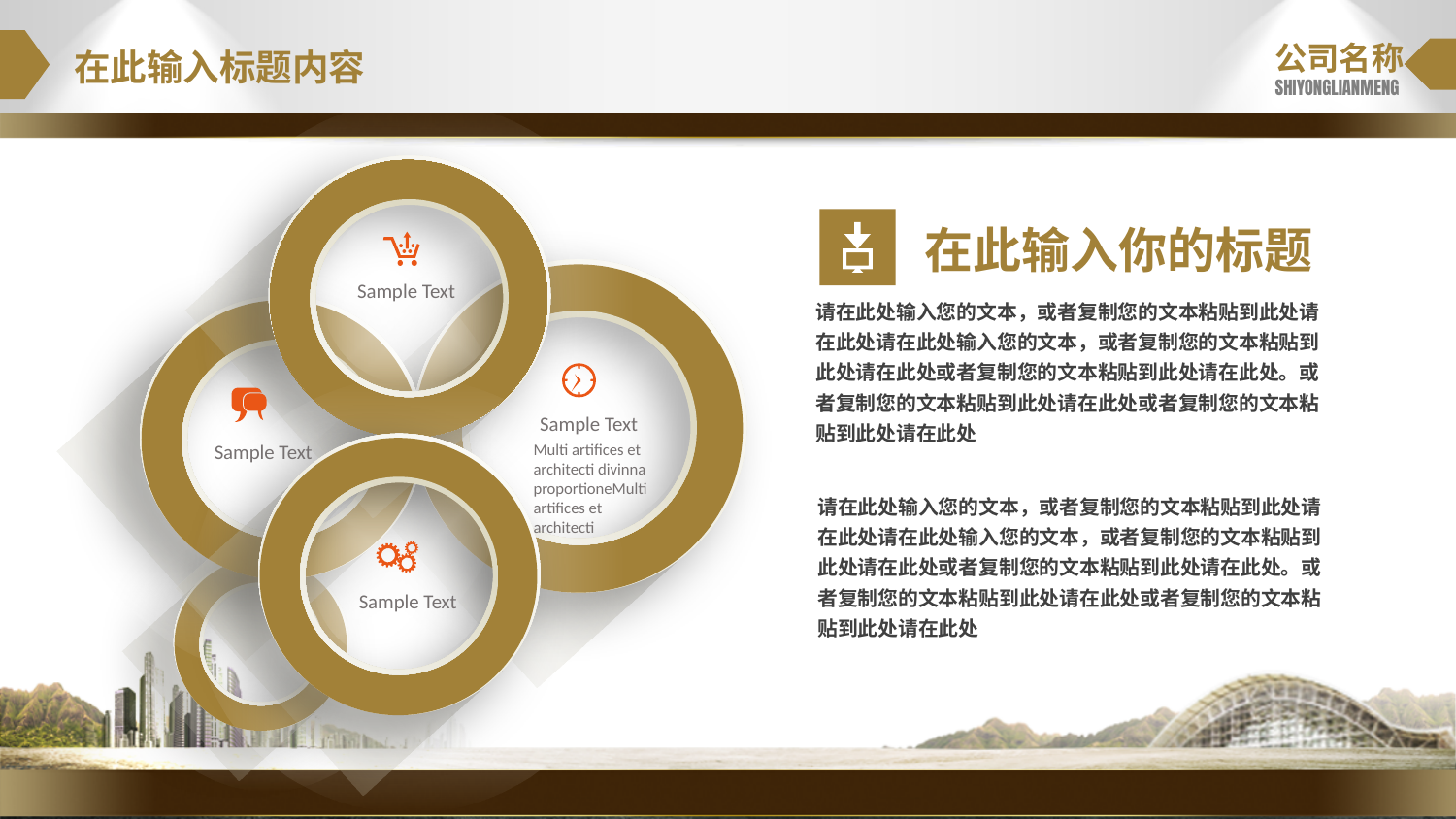

公司名称
SHIYONGLIANMENG

在此输入标题内容

在此输入你的标题

Sample Text
请在此处输入您的文本，或者复制您的文本粘贴到此处请在此处请在此处输入您的文本，或者复制您的文本粘贴到此处请在此处或者复制您的文本粘贴到此处请在此处。或者复制您的文本粘贴到此处请在此处或者复制您的文本粘贴到此处请在此处

Sample Text
Sample Text
Multi artifices et architecti divinna proportioneMulti artifices et architecti
请在此处输入您的文本，或者复制您的文本粘贴到此处请在此处请在此处输入您的文本，或者复制您的文本粘贴到此处请在此处或者复制您的文本粘贴到此处请在此处。或者复制您的文本粘贴到此处请在此处或者复制您的文本粘贴到此处请在此处

Sample Text